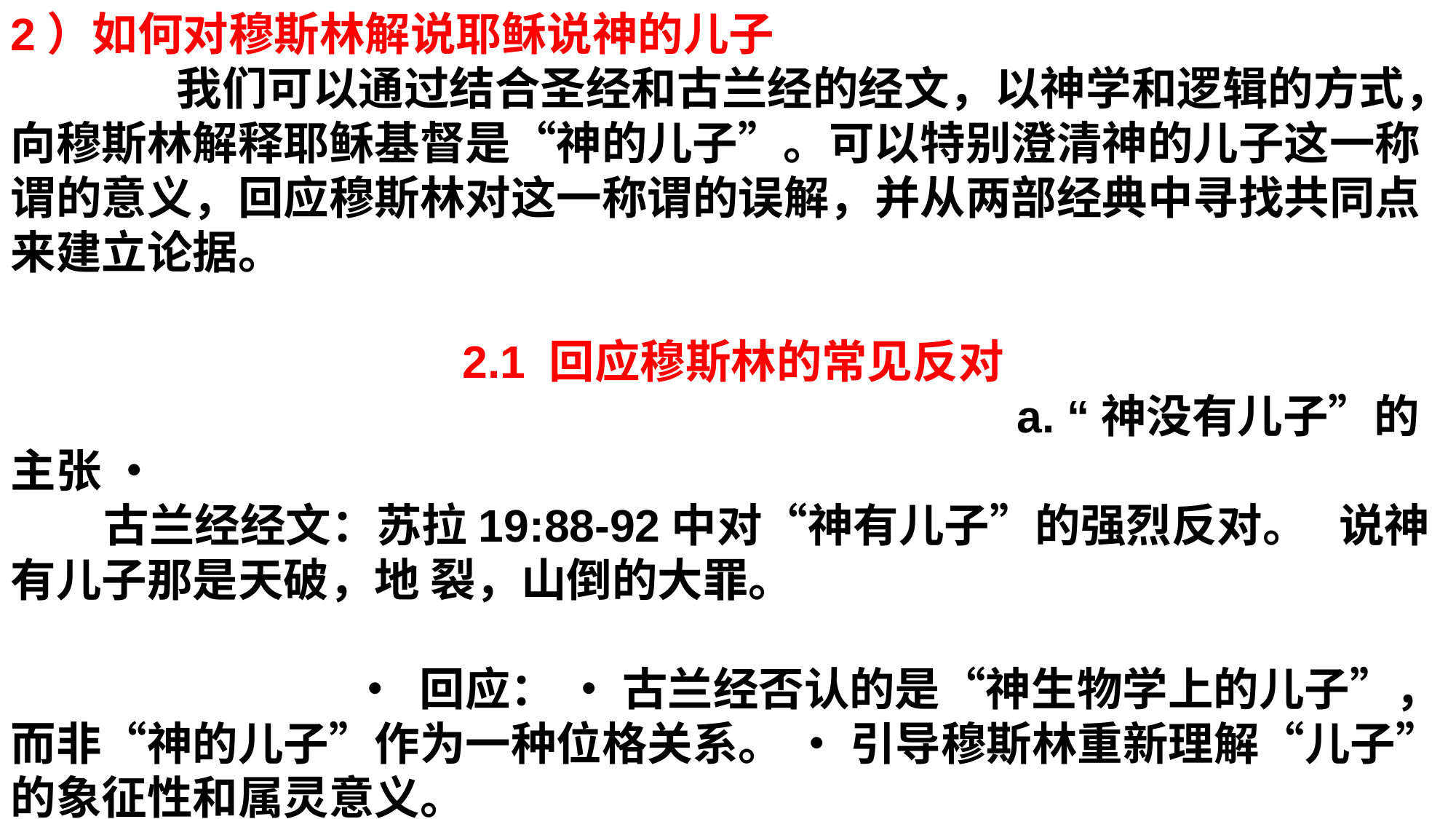

2）如何对穆斯林解说耶稣说神的儿子                                                                                  我们可以通过结合圣经和古兰经的经文，以神学和逻辑的方式，向穆斯林解释耶稣基督是“神的儿子”。可以特别澄清神的儿子这一称谓的意义，回应穆斯林对这一称谓的误解，并从两部经典中寻找共同点来建立论据。
                                                                                                                                                        2.1 回应穆斯林的常见反对                                                                                                                                            a. “神没有儿子”的主张 •                                                                                                                                       古兰经经文：苏拉19:88-92中对“神有儿子”的强烈反对。   说神有儿子那是天破，地 裂，山倒的大罪。
                                                                                                                                                                             • 回应： • 古兰经否认的是“神生物学上的儿子”，而非“神的儿子”作为一种位格关系。 • 引导穆斯林重新理解“儿子”的象征性和属灵意义。